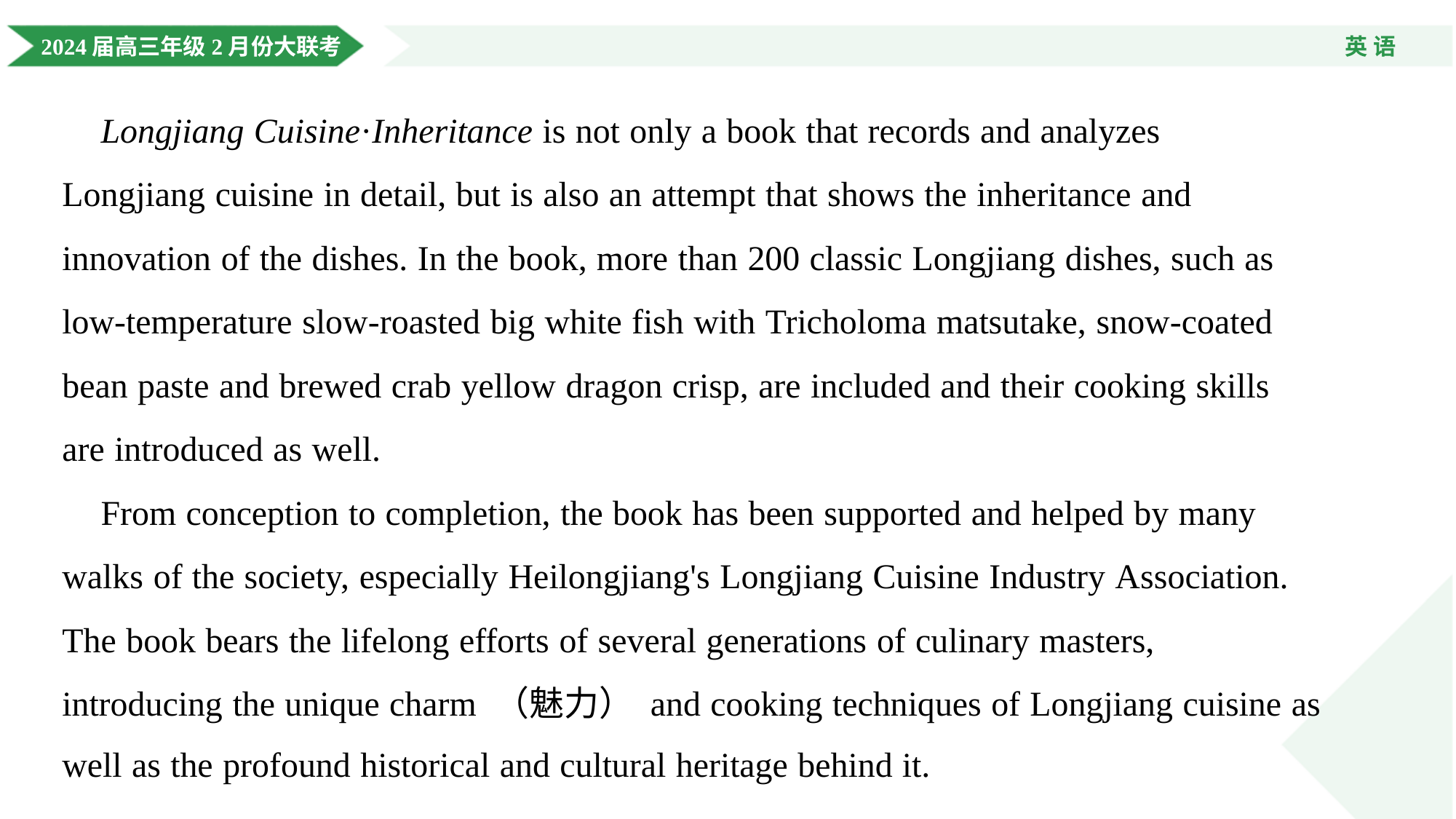

Longjiang Cuisine·Inheritance is not only a book that records and analyzes
Longjiang cuisine in detail, but is also an attempt that shows the inheritance and
innovation of the dishes. In the book, more than 200 classic Longjiang dishes, such as
low-temperature slow-roasted big white fish with Tricholoma matsutake, snow-coated
bean paste and brewed crab yellow dragon crisp, are included and their cooking skills
are introduced as well.
    From conception to completion, the book has been supported and helped by many
walks of the society, especially Heilongjiang's Longjiang Cuisine Industry Association.
The book bears the lifelong efforts of several generations of culinary masters,
introducing the unique charm （魅力） and cooking techniques of Longjiang cuisine as
well as the profound historical and cultural heritage behind it.